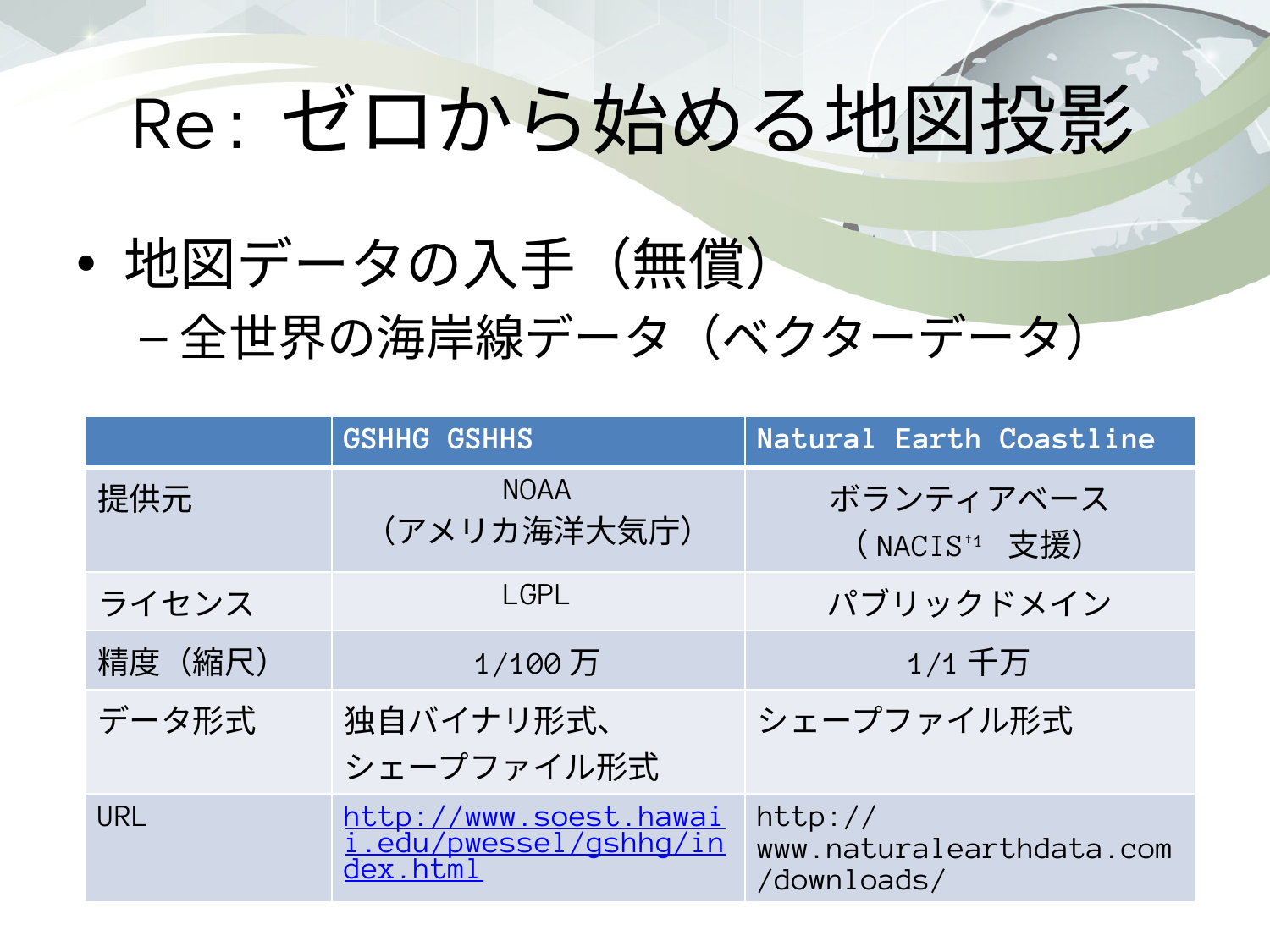

# Re:ゼロから始める地図投影
地図データの入手（無償）
全世界の海岸線データ（ベクターデータ）
|  | GSHHG GSHHS | Natural Earth Coastline |
| --- | --- | --- |
| 提供元 | NOAA （アメリカ海洋大気庁） | ボランティアベース （NACIS†1 支援） |
| ライセンス | LGPL | パブリックドメイン |
| 精度（縮尺） | 1/100万 | 1/1千万 |
| データ形式 | 独自バイナリ形式、 シェープファイル形式 | シェープファイル形式 |
| URL | http://www.soest.hawaii.edu/pwessel/gshhg/index.html | http://www.naturalearthdata.com/downloads/ |